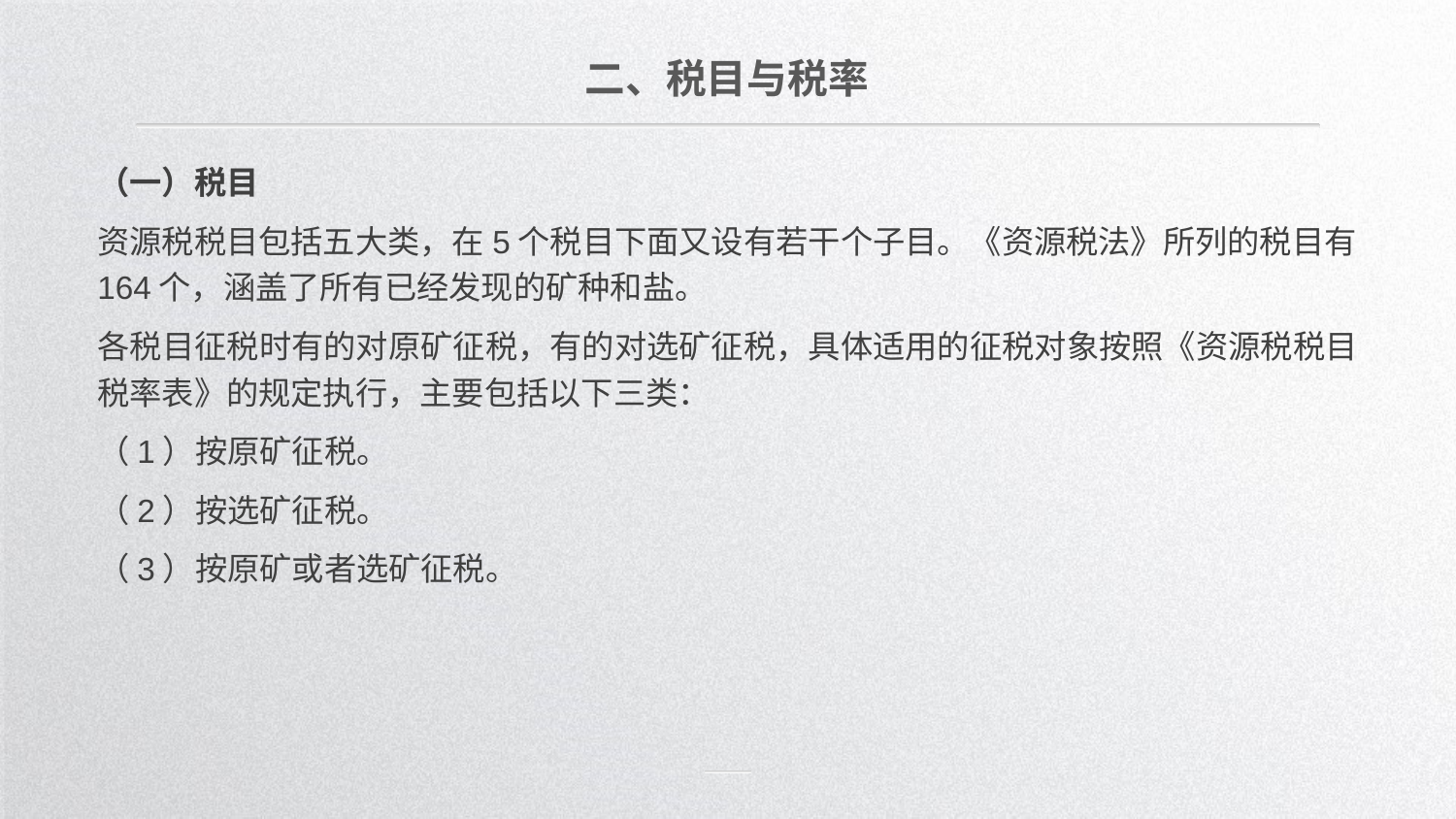

二、税目与税率
（一）税目
资源税税目包括五大类，在5个税目下面又设有若干个子目。《资源税法》所列的税目有164个，涵盖了所有已经发现的矿种和盐。
各税目征税时有的对原矿征税，有的对选矿征税，具体适用的征税对象按照《资源税税目税率表》的规定执行，主要包括以下三类：
（1）按原矿征税。
（2）按选矿征税。
（3）按原矿或者选矿征税。